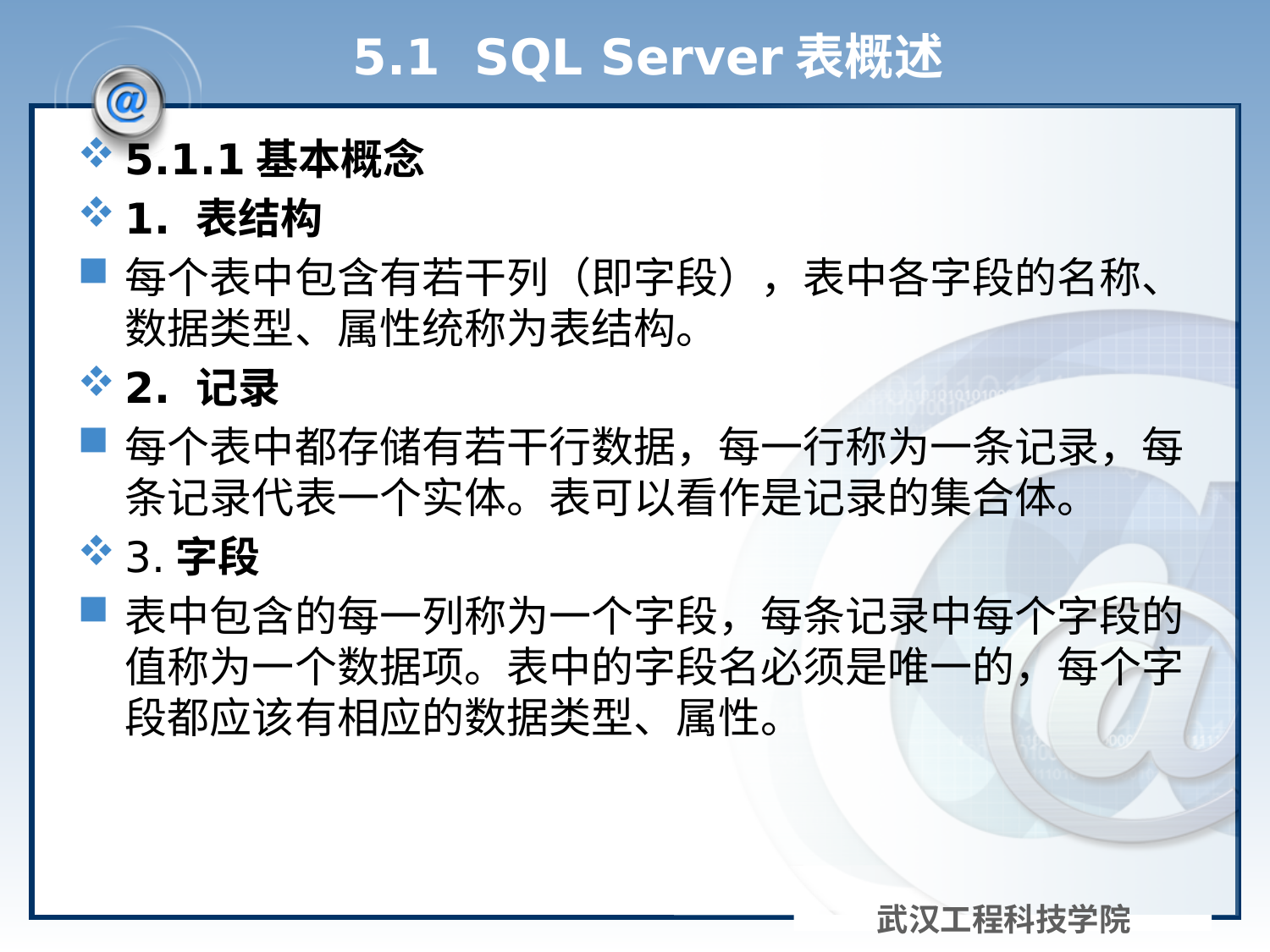

# 5.1  SQL Server表概述
5.1.1基本概念
1. 表结构
每个表中包含有若干列（即字段），表中各字段的名称、数据类型、属性统称为表结构。
2. 记录
每个表中都存储有若干行数据，每一行称为一条记录，每条记录代表一个实体。表可以看作是记录的集合体。
3.字段
表中包含的每一列称为一个字段，每条记录中每个字段的值称为一个数据项。表中的字段名必须是唯一的，每个字段都应该有相应的数据类型、属性。

武汉工程科技学院